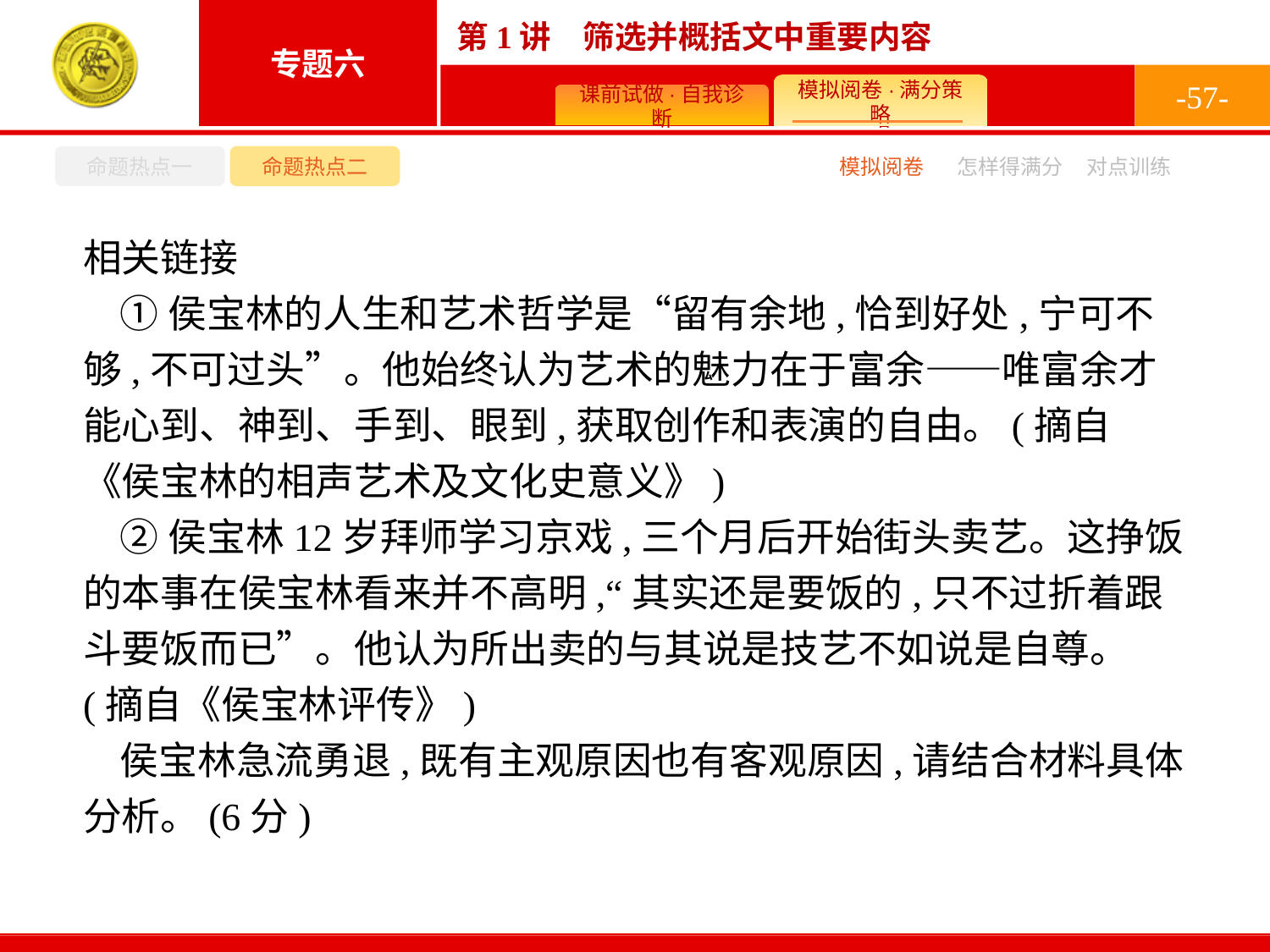

-57-
命题热点一
命题热点二
怎样得满分
模拟阅卷
对点训练
相关链接
①侯宝林的人生和艺术哲学是“留有余地,恰到好处,宁可不够,不可过头”。他始终认为艺术的魅力在于富余——唯富余才能心到、神到、手到、眼到,获取创作和表演的自由。(摘自《侯宝林的相声艺术及文化史意义》)
②侯宝林12岁拜师学习京戏,三个月后开始街头卖艺。这挣饭的本事在侯宝林看来并不高明,“其实还是要饭的,只不过折着跟斗要饭而已”。他认为所出卖的与其说是技艺不如说是自尊。(摘自《侯宝林评传》)
侯宝林急流勇退,既有主观原因也有客观原因,请结合材料具体分析。(6分)